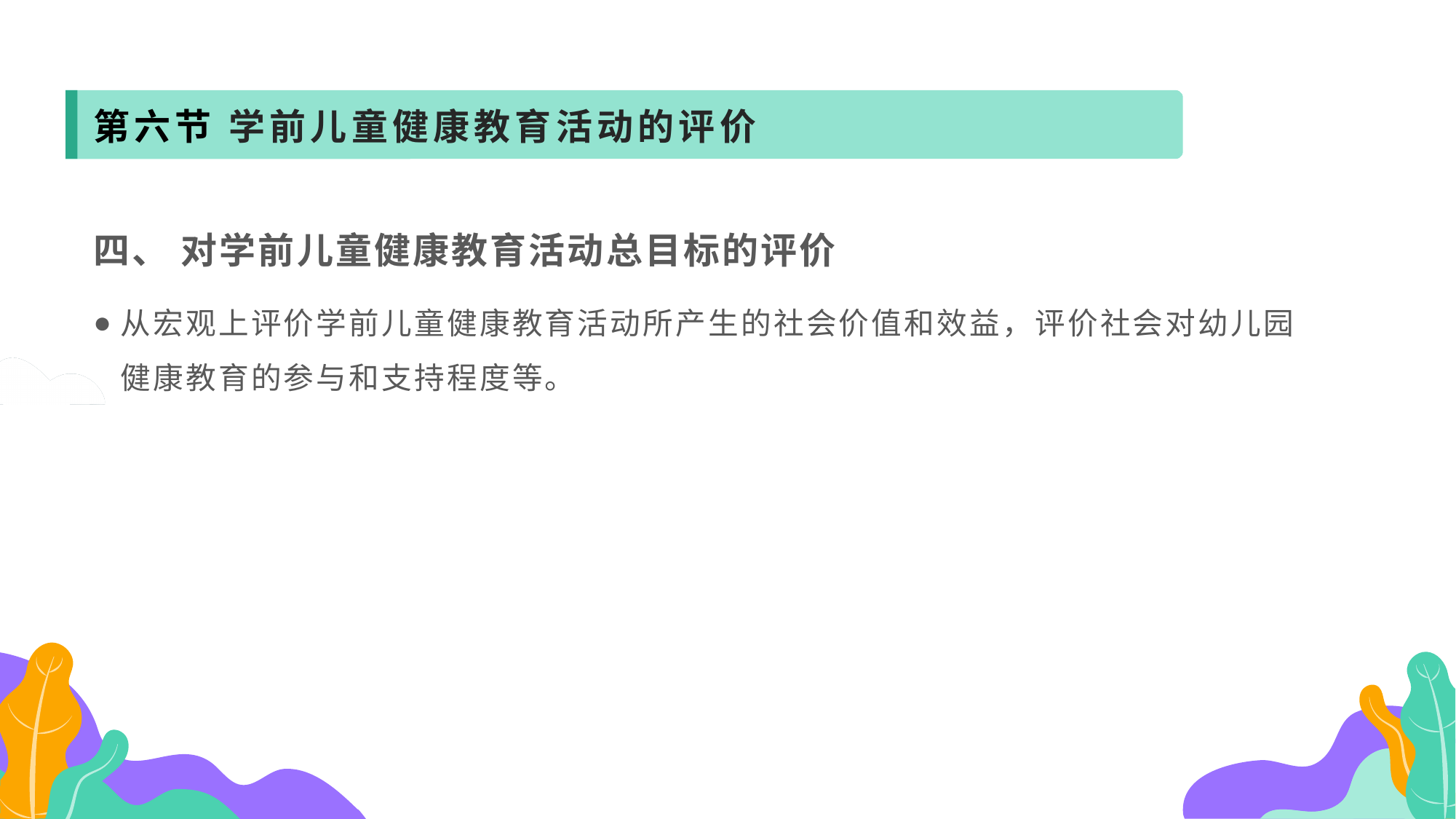

第六节 学前儿童健康教育活动的评价
四、 对学前儿童健康教育活动总目标的评价
从宏观上评价学前儿童健康教育活动所产生的社会价值和效益，评价社会对幼儿园健康教育的参与和支持程度等。